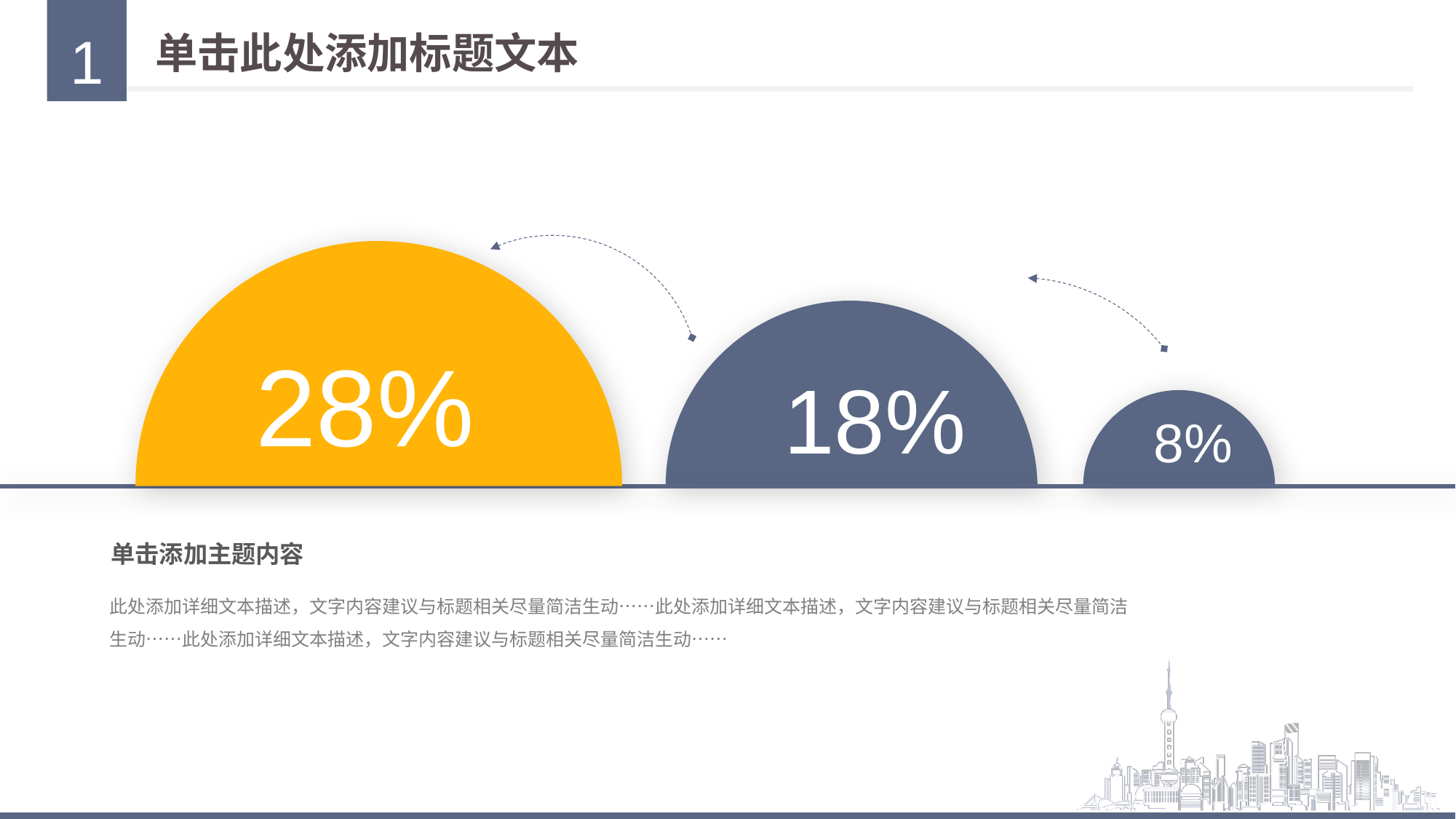

1
单击此处添加标题文本

28%
18%

8%
单击添加主题内容
此处添加详细文本描述，文字内容建议与标题相关尽量简洁生动……此处添加详细文本描述，文字内容建议与标题相关尽量简洁生动……此处添加详细文本描述，文字内容建议与标题相关尽量简洁生动……